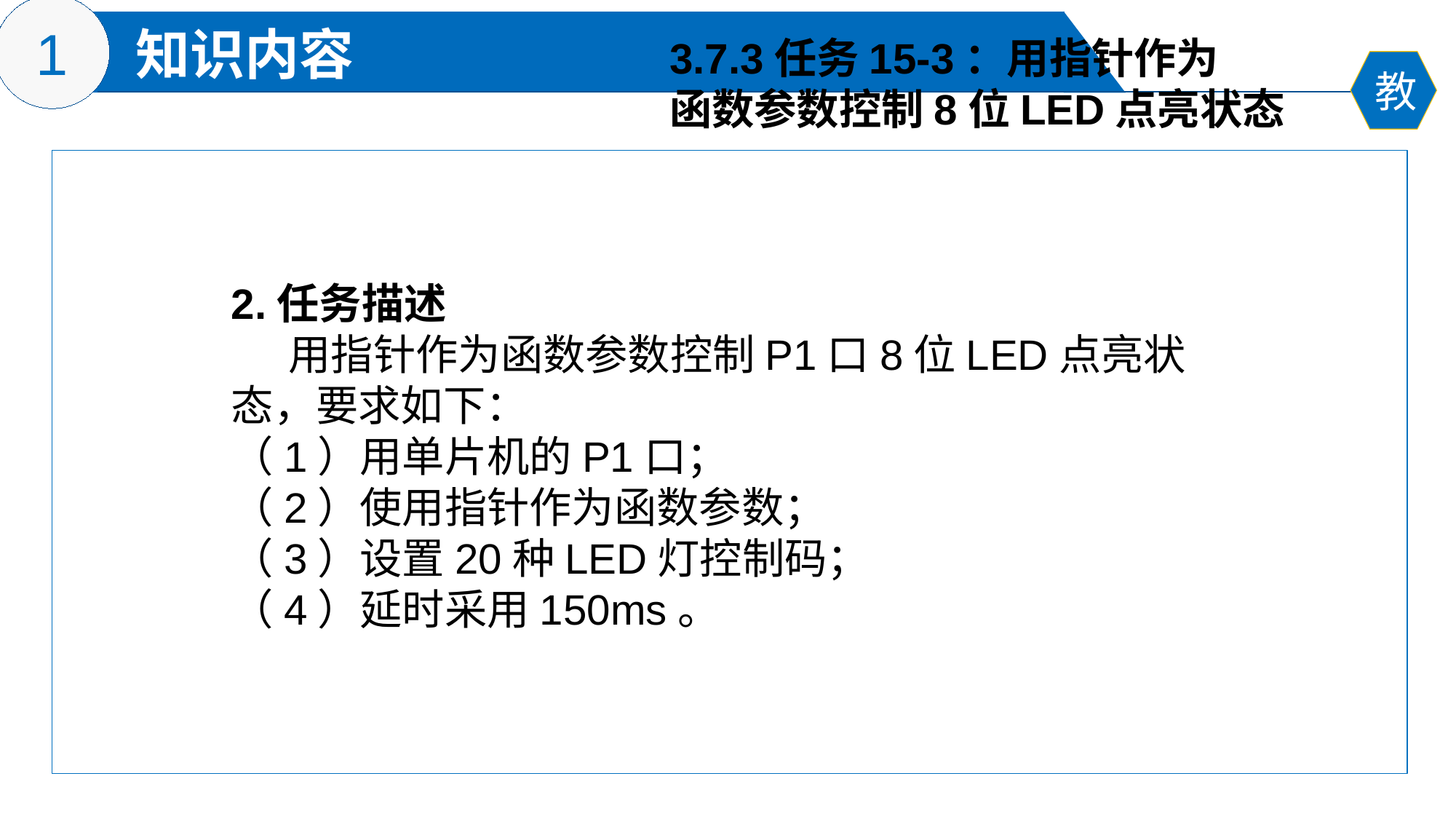

3.7.3任务15-3：用指针作为
函数参数控制8位LED点亮状态

2.任务描述
     用指针作为函数参数控制P1口8位LED点亮状态，要求如下：
（1）用单片机的P1口；
（2）使用指针作为函数参数；
（3）设置20种LED灯控制码；
（4）延时采用150ms。